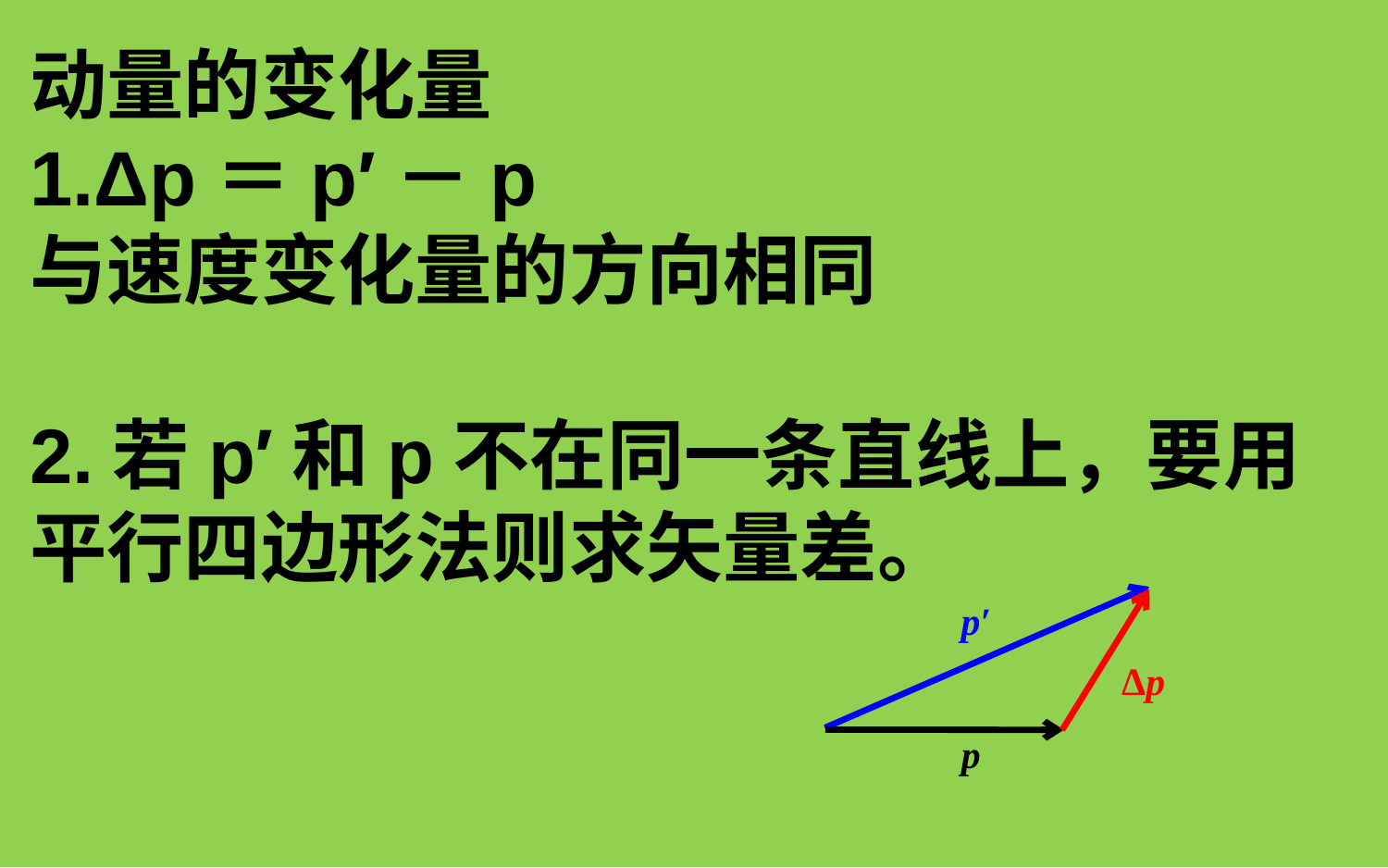

动量的变化量
1.Δp＝p′－p
与速度变化量的方向相同

2.若p′和p不在同一条直线上，要用平行四边形法则求矢量差。
p′

Δp
p